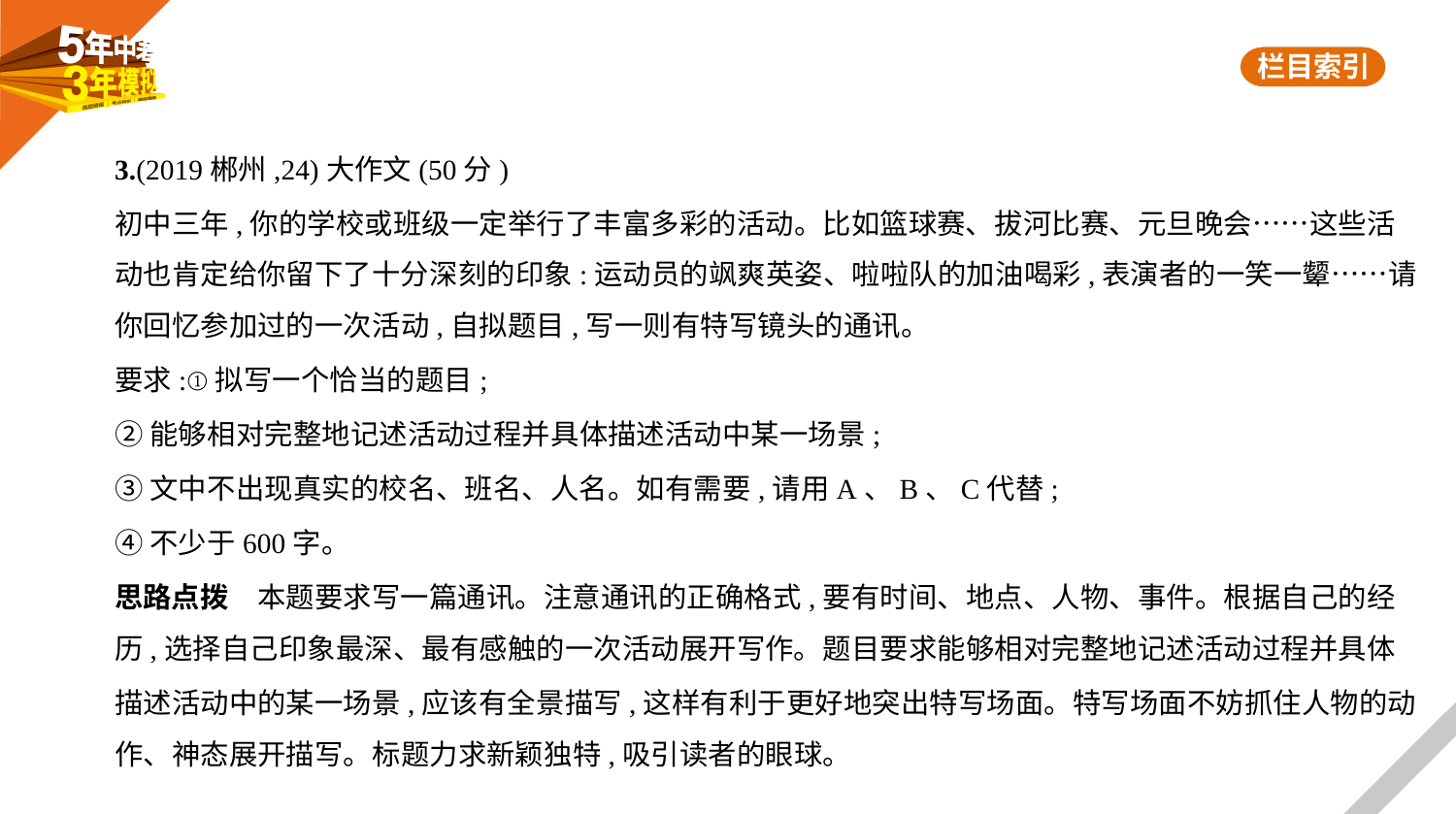

3.(2019郴州,24)大作文(50分)
初中三年,你的学校或班级一定举行了丰富多彩的活动。比如篮球赛、拔河比赛、元旦晚会……这些活
动也肯定给你留下了十分深刻的印象:运动员的飒爽英姿、啦啦队的加油喝彩,表演者的一笑一颦……请
你回忆参加过的一次活动,自拟题目,写一则有特写镜头的通讯。
要求:①拟写一个恰当的题目;
②能够相对完整地记述活动过程并具体描述活动中某一场景;
③文中不出现真实的校名、班名、人名。如有需要,请用A、B、C代替;
④不少于600字。
思路点拨　本题要求写一篇通讯。注意通讯的正确格式,要有时间、地点、人物、事件。根据自己的经
历,选择自己印象最深、最有感触的一次活动展开写作。题目要求能够相对完整地记述活动过程并具体
描述活动中的某一场景,应该有全景描写,这样有利于更好地突出特写场面。特写场面不妨抓住人物的动
作、神态展开描写。标题力求新颖独特,吸引读者的眼球。